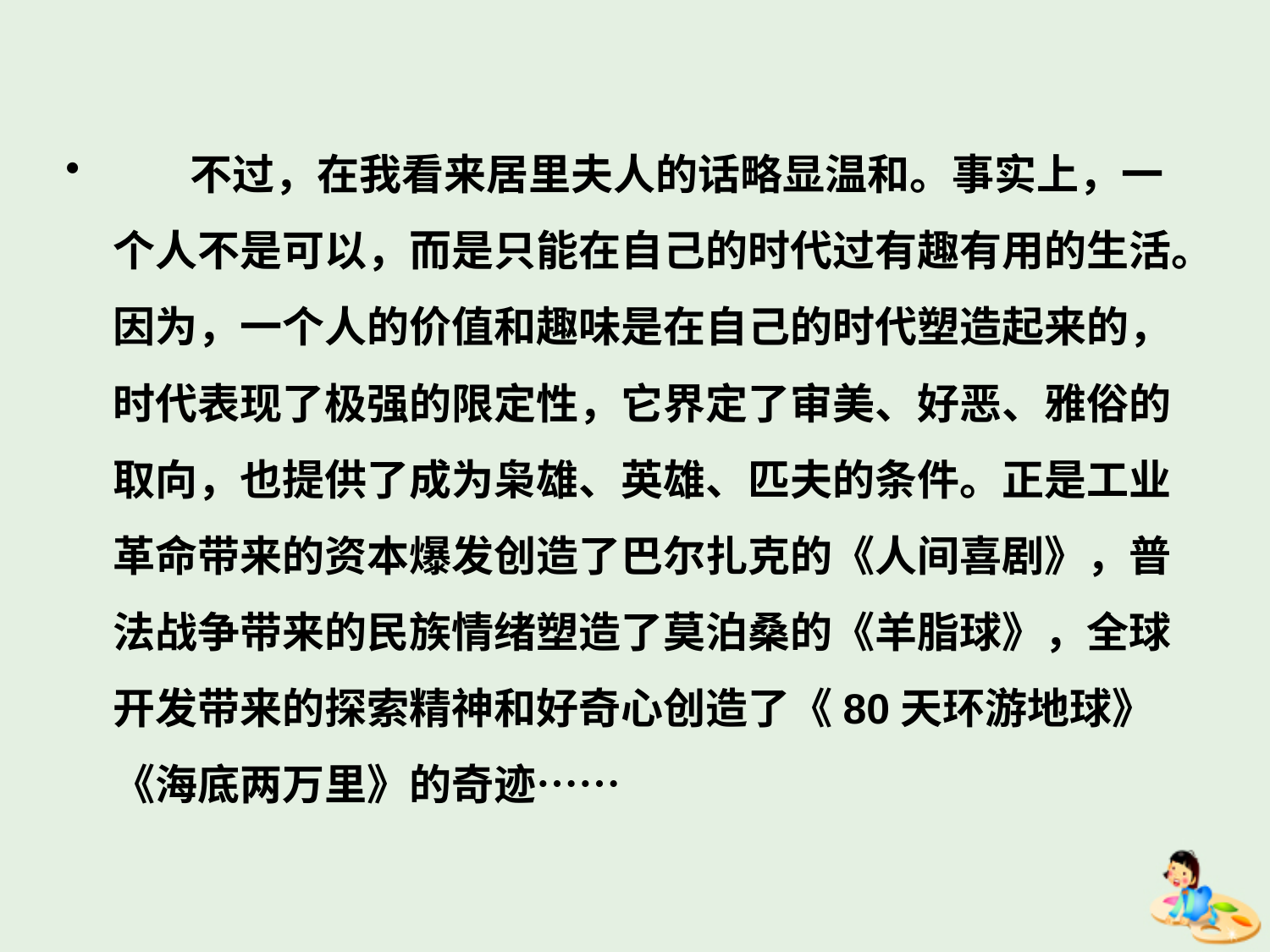

不过，在我看来居里夫人的话略显温和。事实上，一个人不是可以，而是只能在自己的时代过有趣有用的生活。因为，一个人的价值和趣味是在自己的时代塑造起来的，时代表现了极强的限定性，它界定了审美、好恶、雅俗的取向，也提供了成为枭雄、英雄、匹夫的条件。正是工业革命带来的资本爆发创造了巴尔扎克的《人间喜剧》，普法战争带来的民族情绪塑造了莫泊桑的《羊脂球》，全球开发带来的探索精神和好奇心创造了《80天环游地球》  《海底两万里》的奇迹……